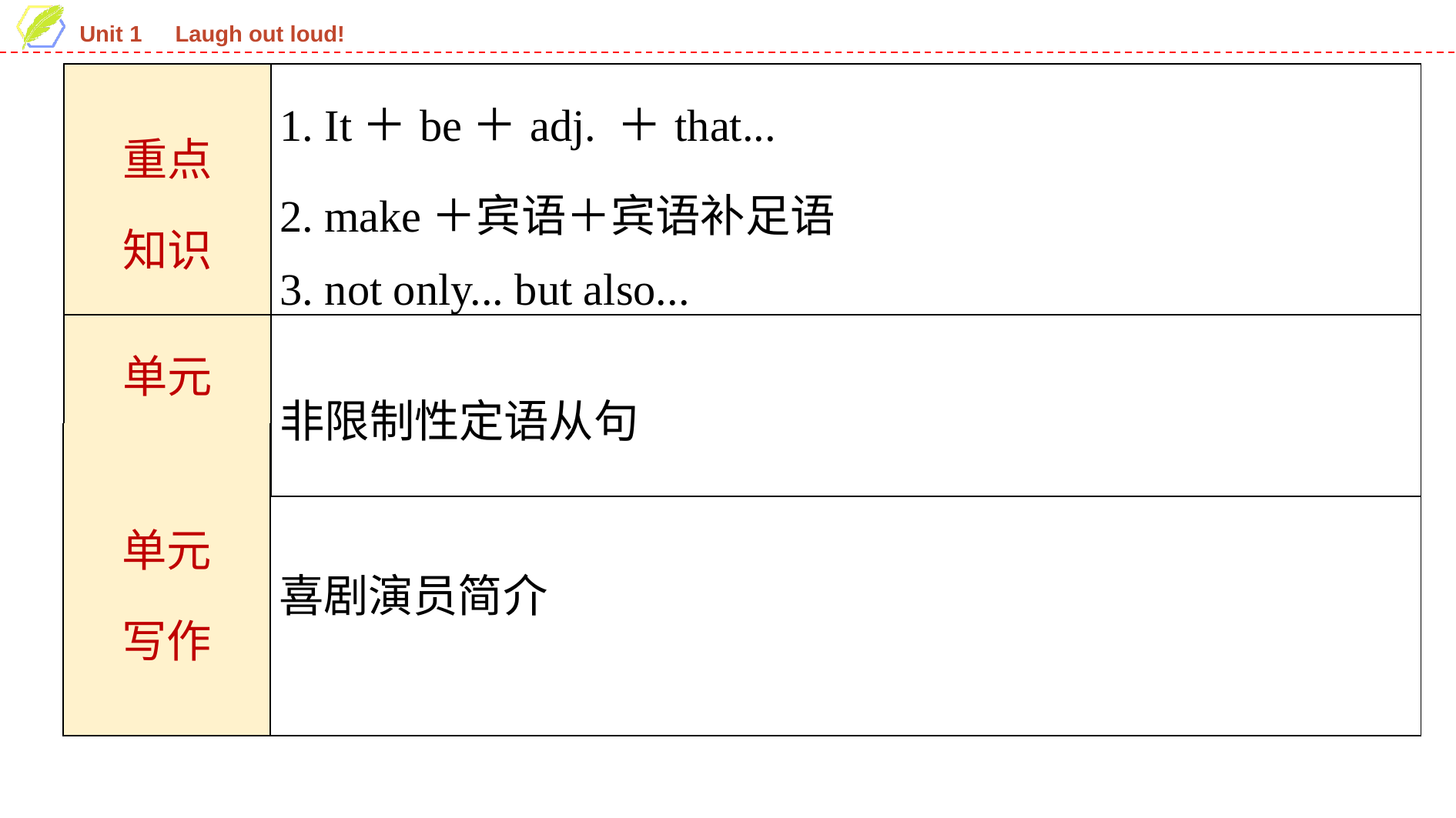

| 重点 知识 | 1. It＋be＋adj. ＋that... 2. make＋宾语＋宾语补足语 3. not only... but also... |
| --- | --- |
| 单元 语法 | 非限制性定语从句 |
| 单元 写作 | 喜剧演员简介 |
| --- | --- |